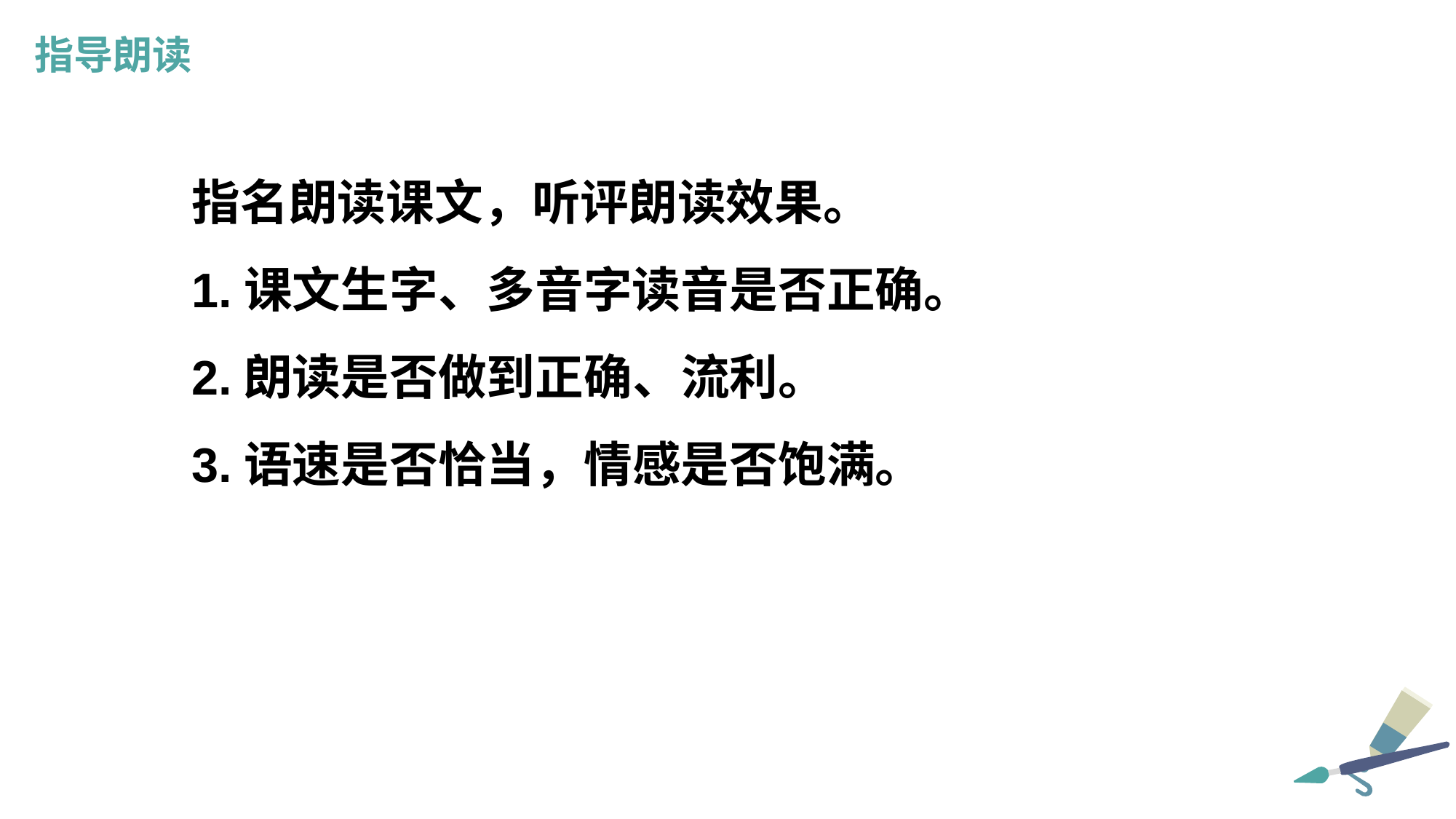

指导朗读
指名朗读课文，听评朗读效果。
1.课文生字、多音字读音是否正确。
2.朗读是否做到正确、流利。
3.语速是否恰当，情感是否饱满。